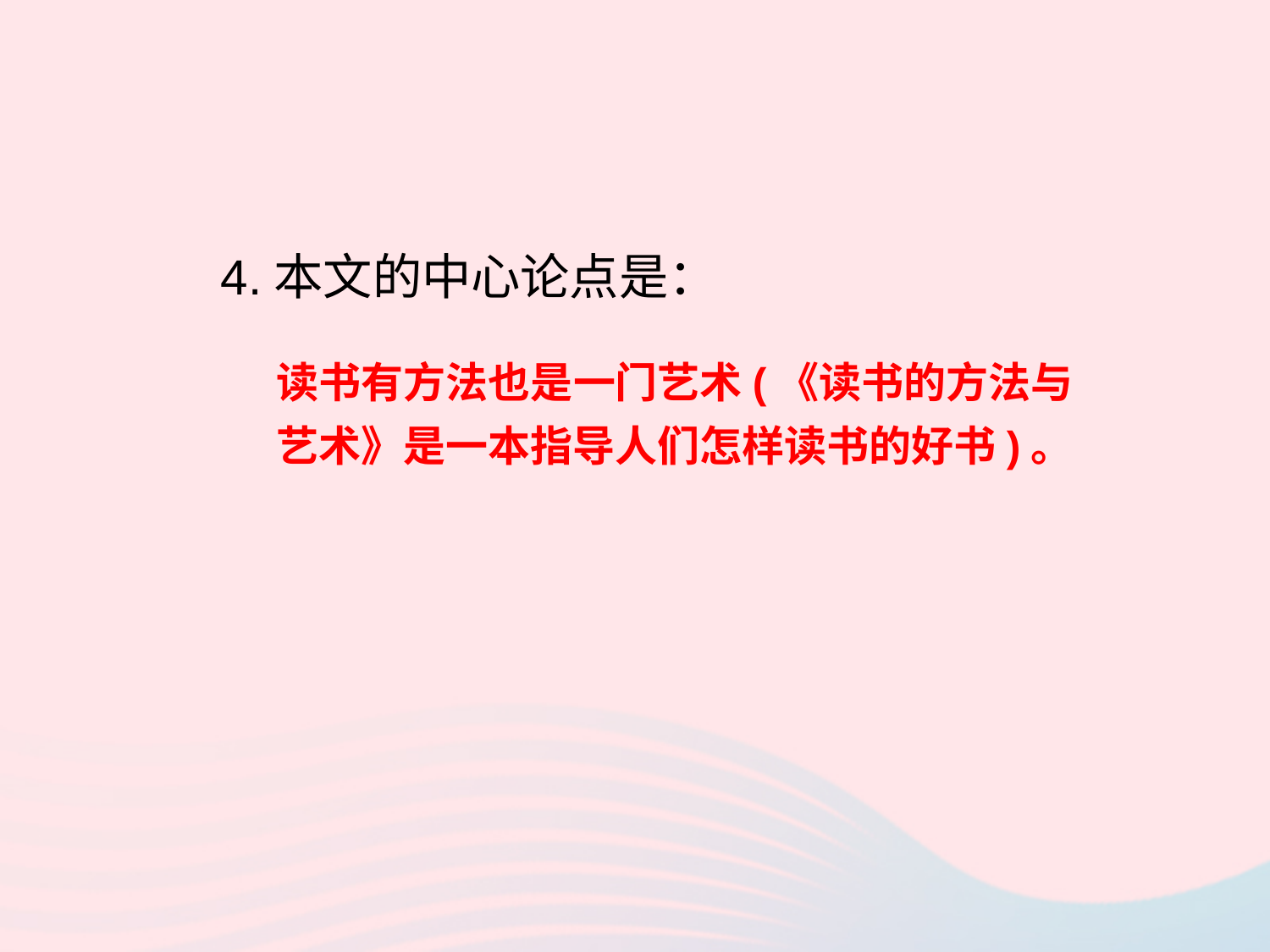

4.本文的中心论点是：
读书有方法也是一门艺术(《读书的方法与艺术》是一本指导人们怎样读书的好书)。